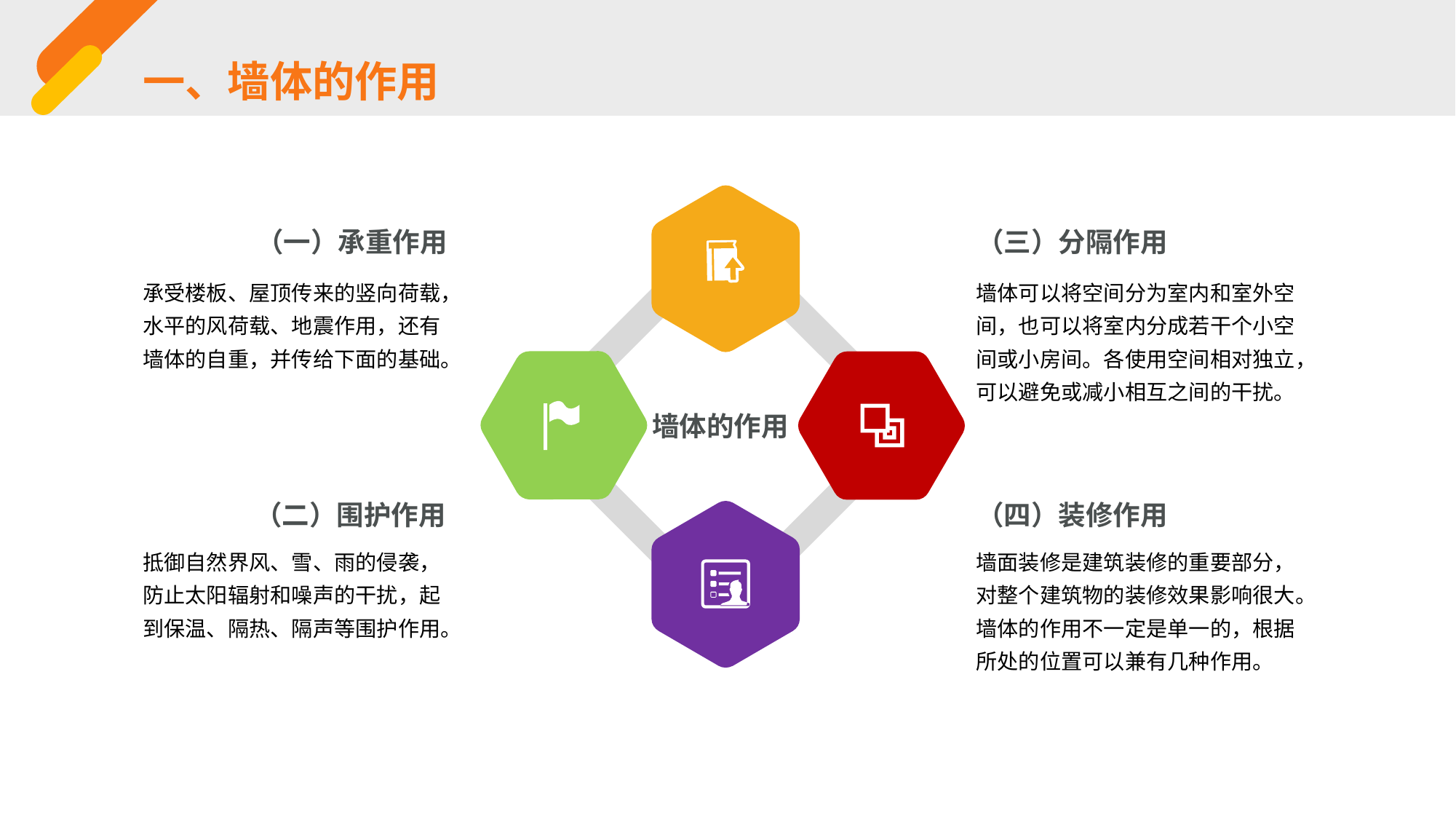

一、墙体的作用

（三）分隔作用
（一）承重作用

承受楼板、屋顶传来的竖向荷载，水平的风荷载、地震作用，还有墙体的自重，并传给下面的基础。
墙体可以将空间分为室内和室外空间，也可以将室内分成若干个小空间或小房间。各使用空间相对独立，可以避免或减小相互之间的干扰。

墙体的作用

（四）装修作用
（二）围护作用

抵御自然界风、雪、雨的侵袭，防止太阳辐射和噪声的干扰，起到保温、隔热、隔声等围护作用。
墙面装修是建筑装修的重要部分，对整个建筑物的装修效果影响很大。墙体的作用不一定是单一的，根据所处的位置可以兼有几种作用。